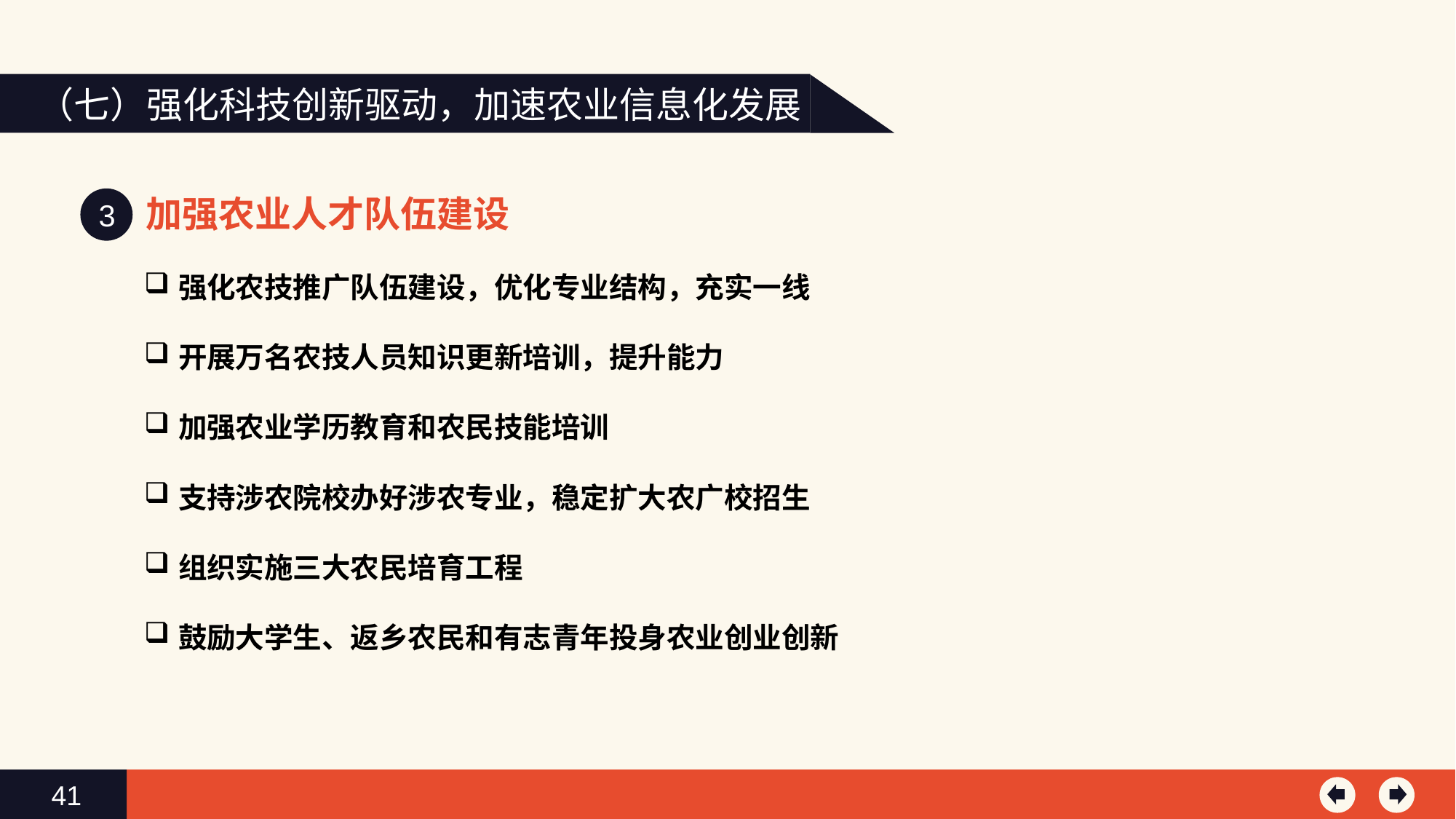

（七）强化科技创新驱动，加速农业信息化发展
加强农业人才队伍建设
3
强化农技推广队伍建设，优化专业结构，充实一线
开展万名农技人员知识更新培训，提升能力
加强农业学历教育和农民技能培训
支持涉农院校办好涉农专业，稳定扩大农广校招生
组织实施三大农民培育工程
鼓励大学生、返乡农民和有志青年投身农业创业创新
41